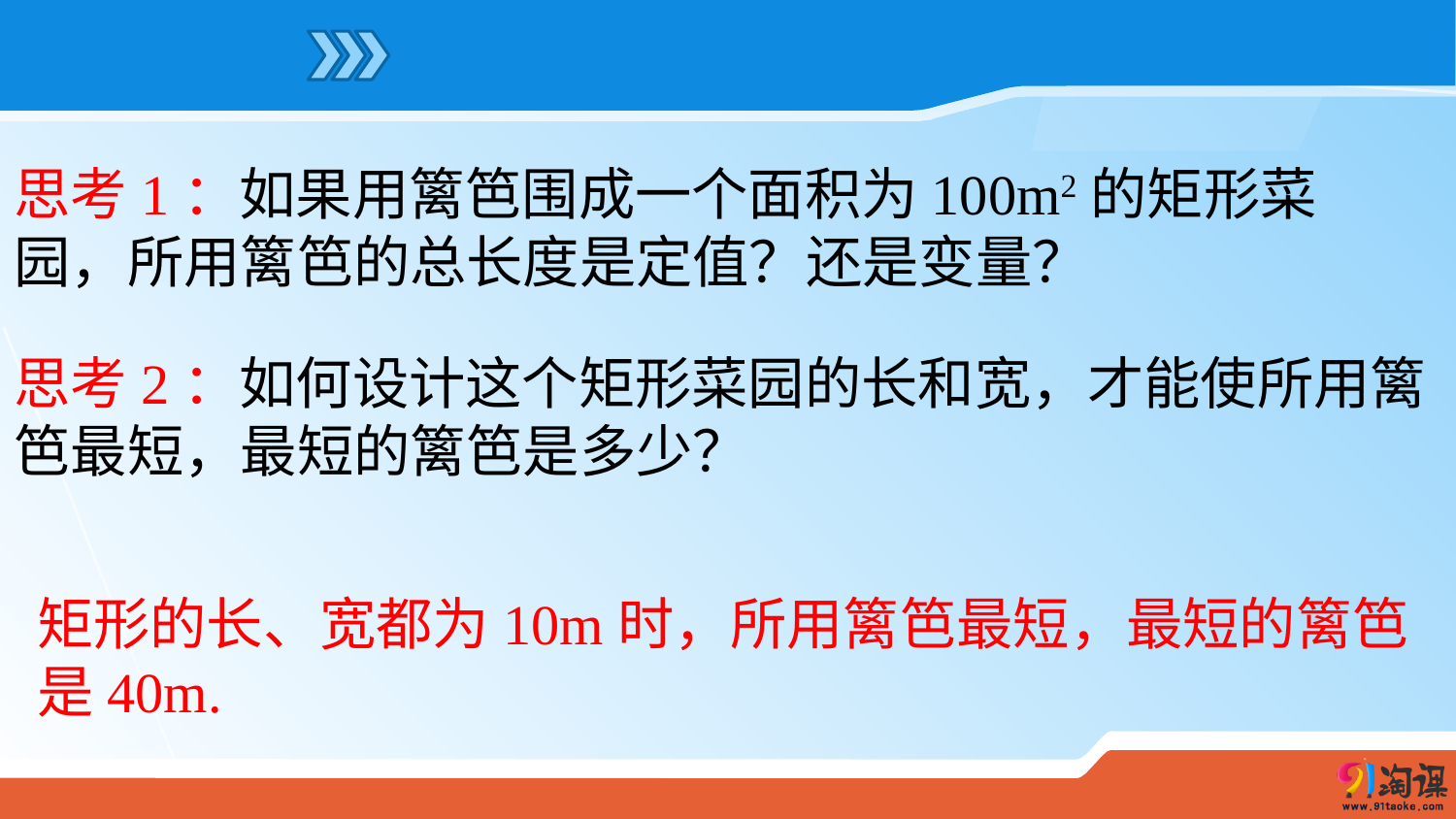

思考1：如果用篱笆围成一个面积为100m2的矩形菜园，所用篱笆的总长度是定值？还是变量？
思考2：如何设计这个矩形菜园的长和宽，才能使所用篱笆最短，最短的篱笆是多少？
矩形的长、宽都为10m时，所用篱笆最短，最短的篱笆是40m.